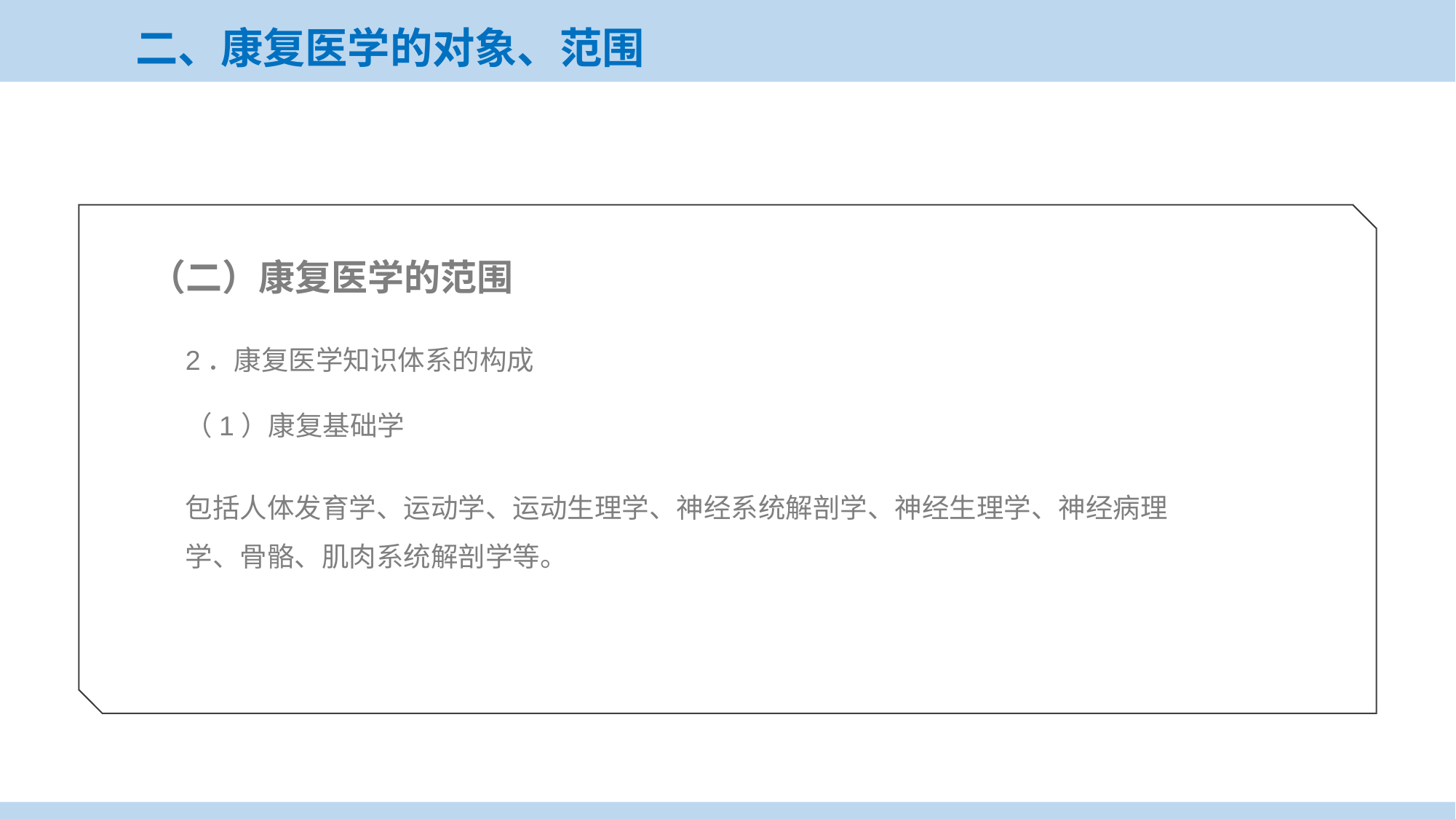

二、康复医学的对象、范围

 （二）康复医学的范围

2．康复医学知识体系的构成

（1）康复基础学

包括人体发育学、运动学、运动生理学、神经系统解剖学、神经生理学、神经病理学、骨骼、肌肉系统解剖学等。